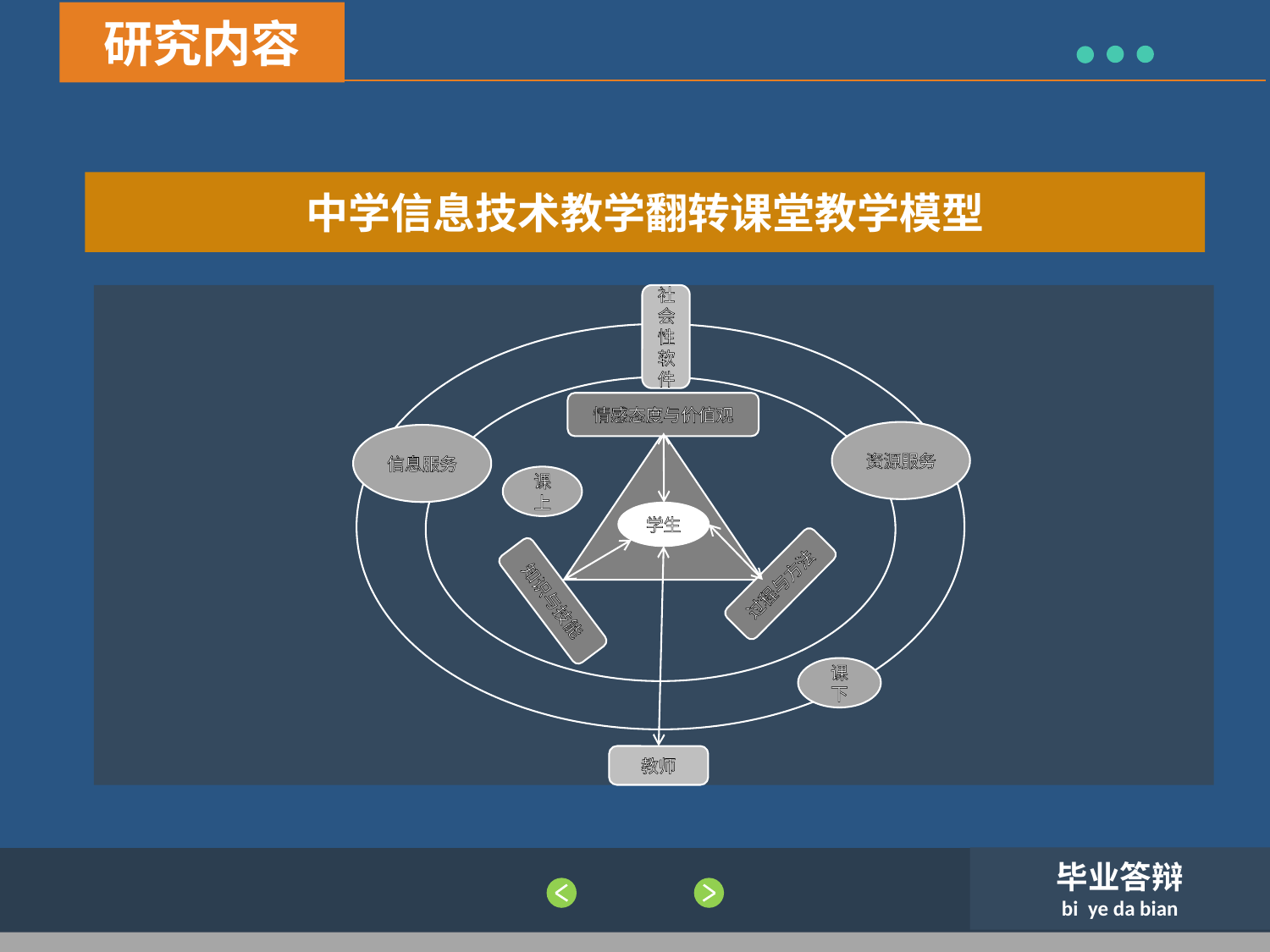

研究内容

中学信息技术教学翻转课堂教学模型

社会性软件

情感态度与价值观
资源服务
信息服务

学生
过程与方法
知识与技能
教师
课上
课下
毕业答辩
bi  ye da bian